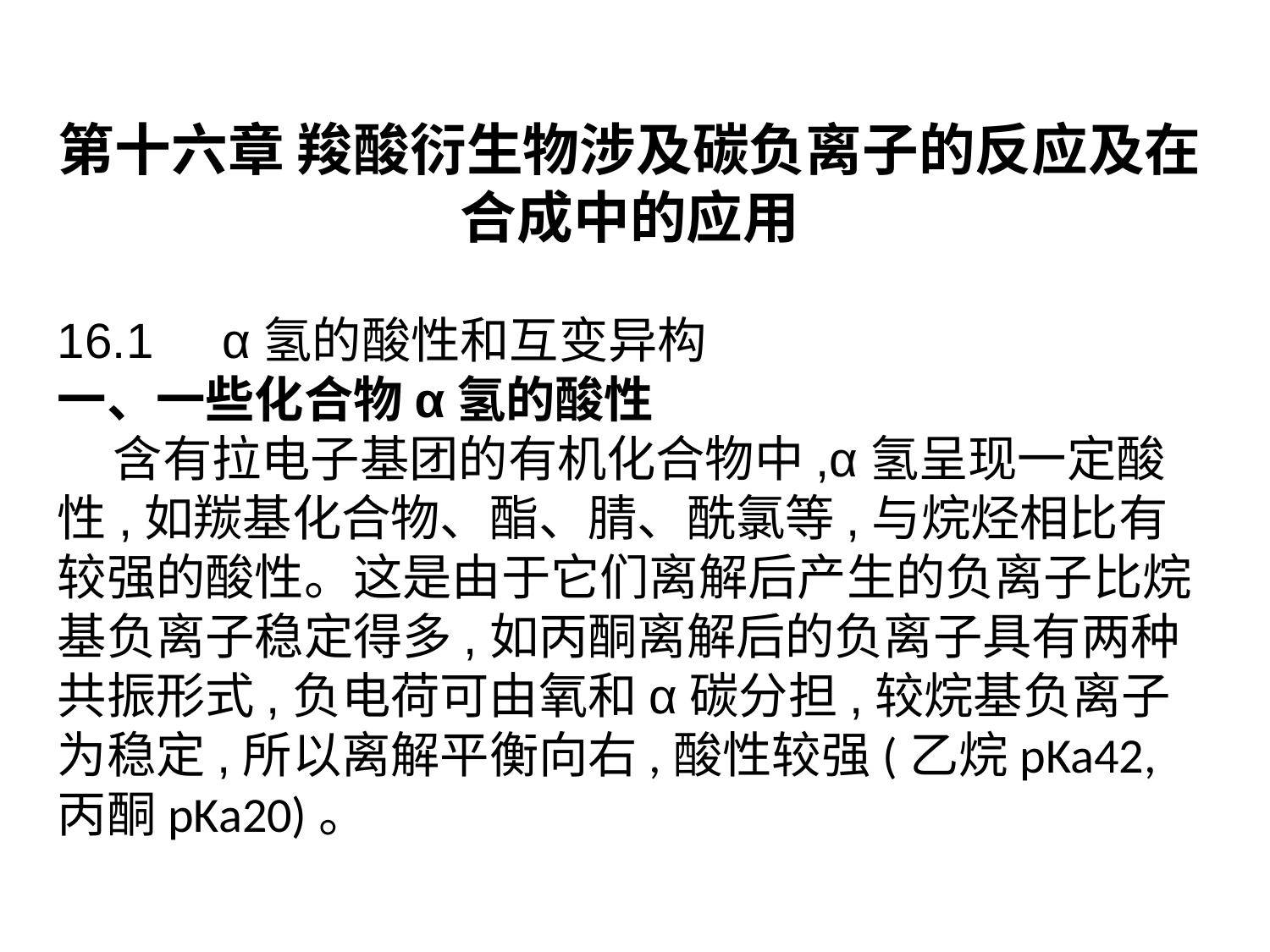

第十六章 羧酸衍生物涉及碳负离子的反应及在合成中的应用

16.1     α氢的酸性和互变异构
一、一些化合物α氢的酸性
    含有拉电子基团的有机化合物中,α氢呈现一定酸性,如羰基化合物、酯、腈、酰氯等,与烷烃相比有较强的酸性。这是由于它们离解后产生的负离子比烷基负离子稳定得多,如丙酮离解后的负离子具有两种共振形式,负电荷可由氧和α碳分担,较烷基负离子为稳定,所以离解平衡向右,酸性较强(乙烷pKa42,丙酮pKa20)。